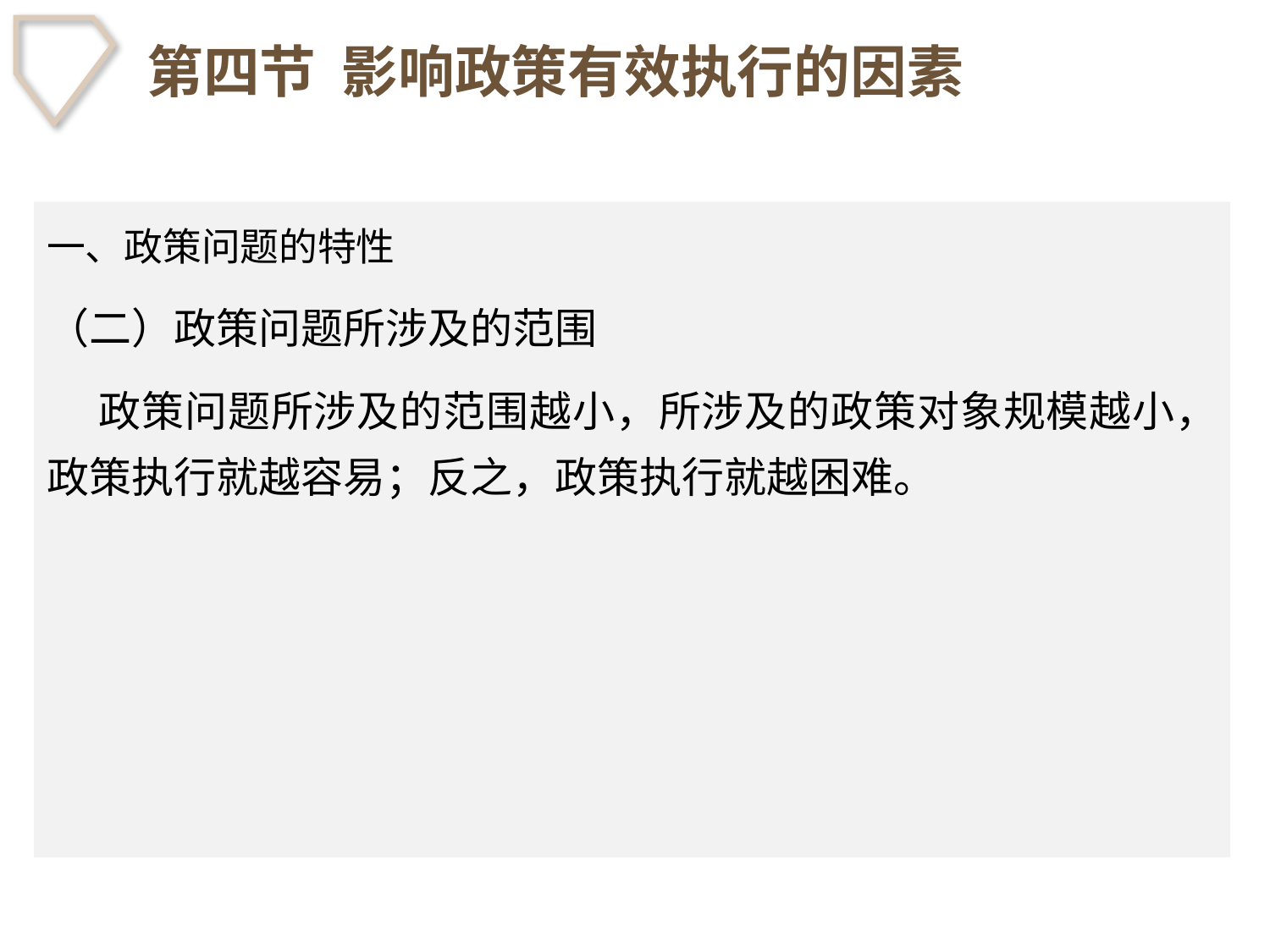

# 第四节  影响政策有效执行的因素
一、政策问题的特性
（二）政策问题所涉及的范围
    政策问题所涉及的范围越小，所涉及的政策对象规模越小，政策执行就越容易；反之，政策执行就越困难。